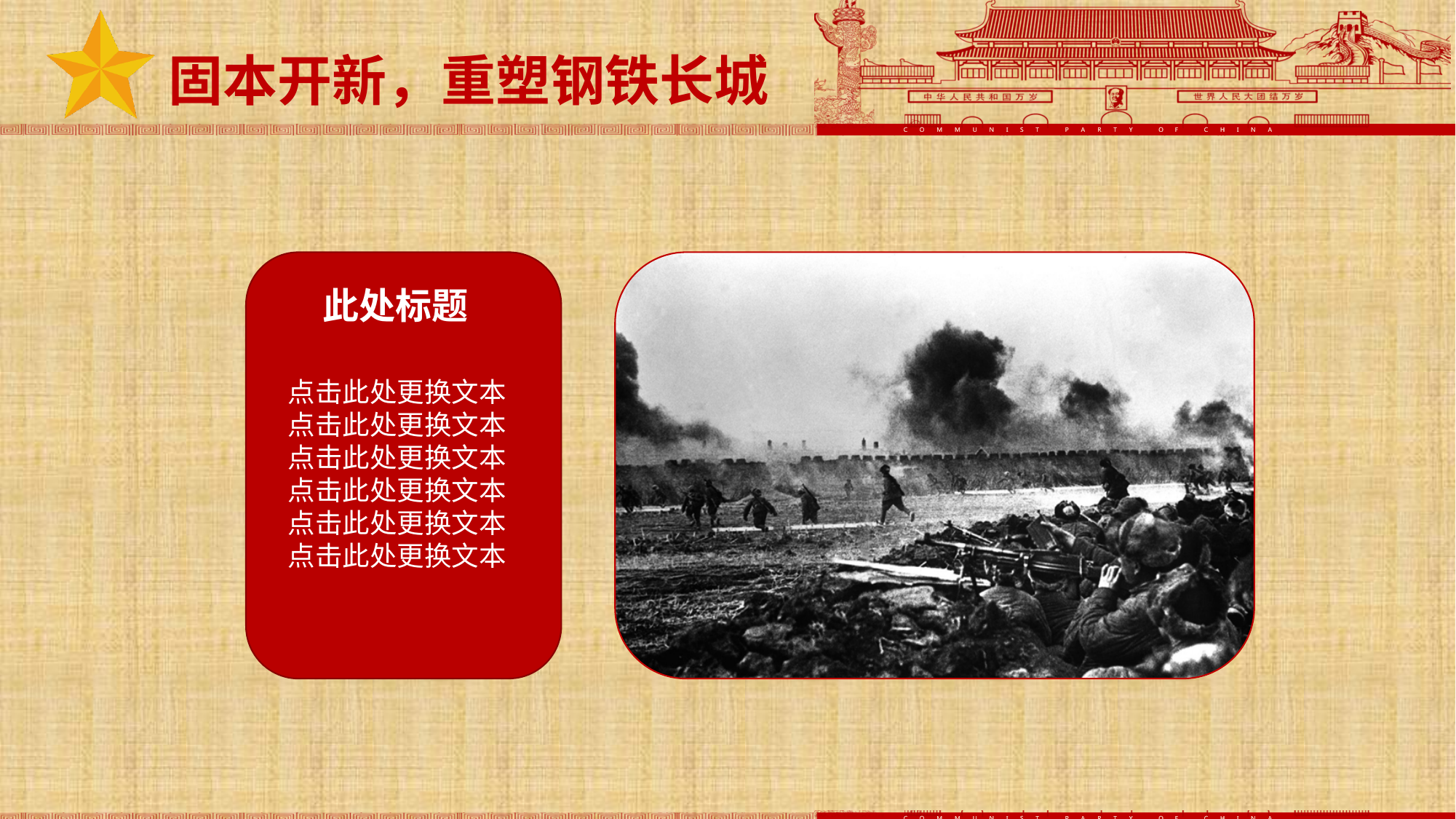

固本开新，重塑钢铁长城

此处标题
点击此处更换文本点击此处更换文本点击此处更换文本点击此处更换文本点击此处更换文本点击此处更换文本